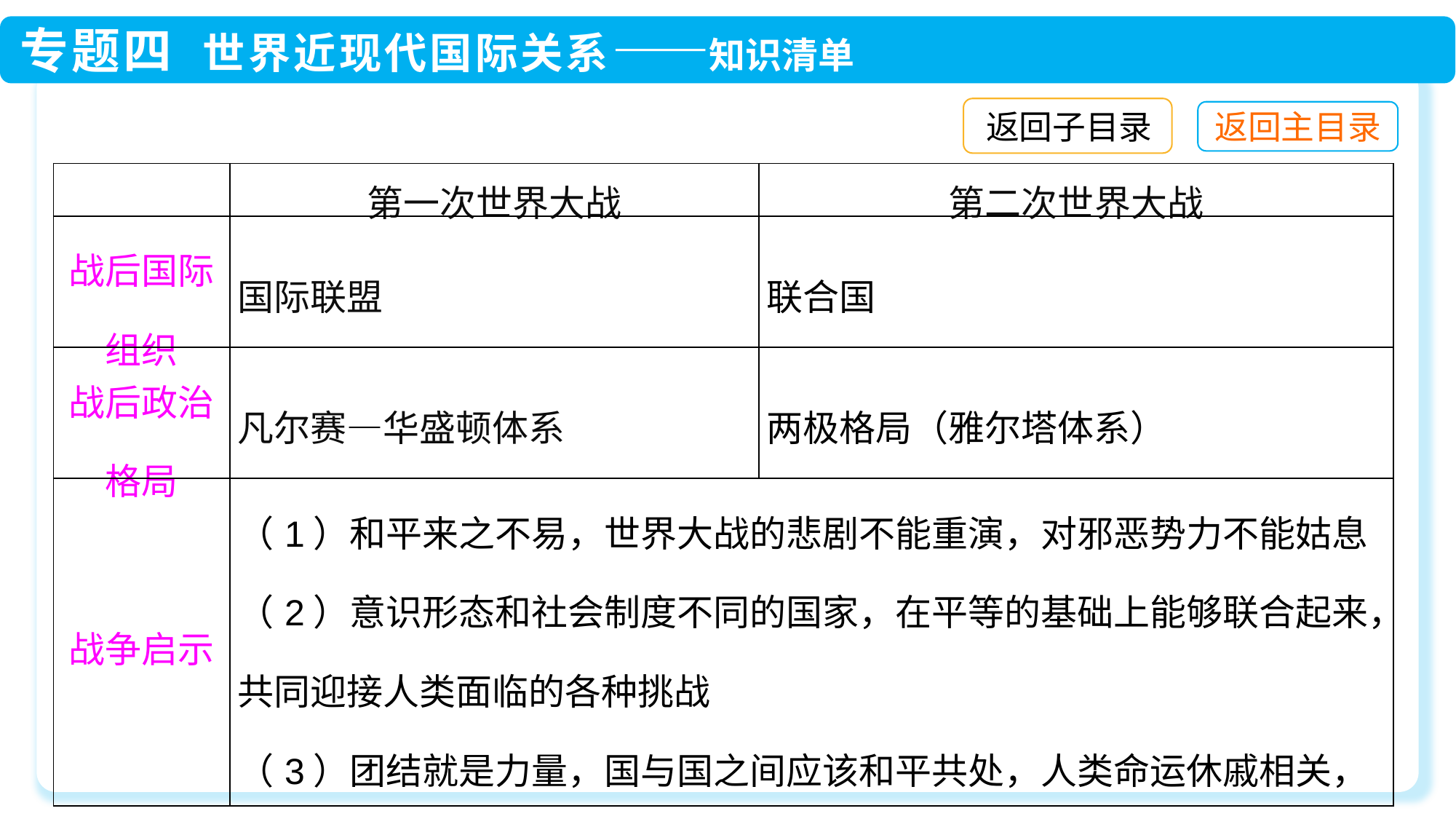

返回子目录
|  | 第一次世界大战 | 第二次世界大战 |
| --- | --- | --- |
| 战后国际组织 | 国际联盟 | 联合国 |
| 战后政治格局 | 凡尔赛—华盛顿体系 | 两极格局（雅尔塔体系） |
| 战争启示 | （1）和平来之不易，世界大战的悲剧不能重演，对邪恶势力不能姑息 （2）意识形态和社会制度不同的国家，在平等的基础上能够联合起来，共同迎接人类面临的各种挑战 （3）团结就是力量，国与国之间应该和平共处，人类命运休戚相关，要加强国际合作，谋求共同发展 |  |